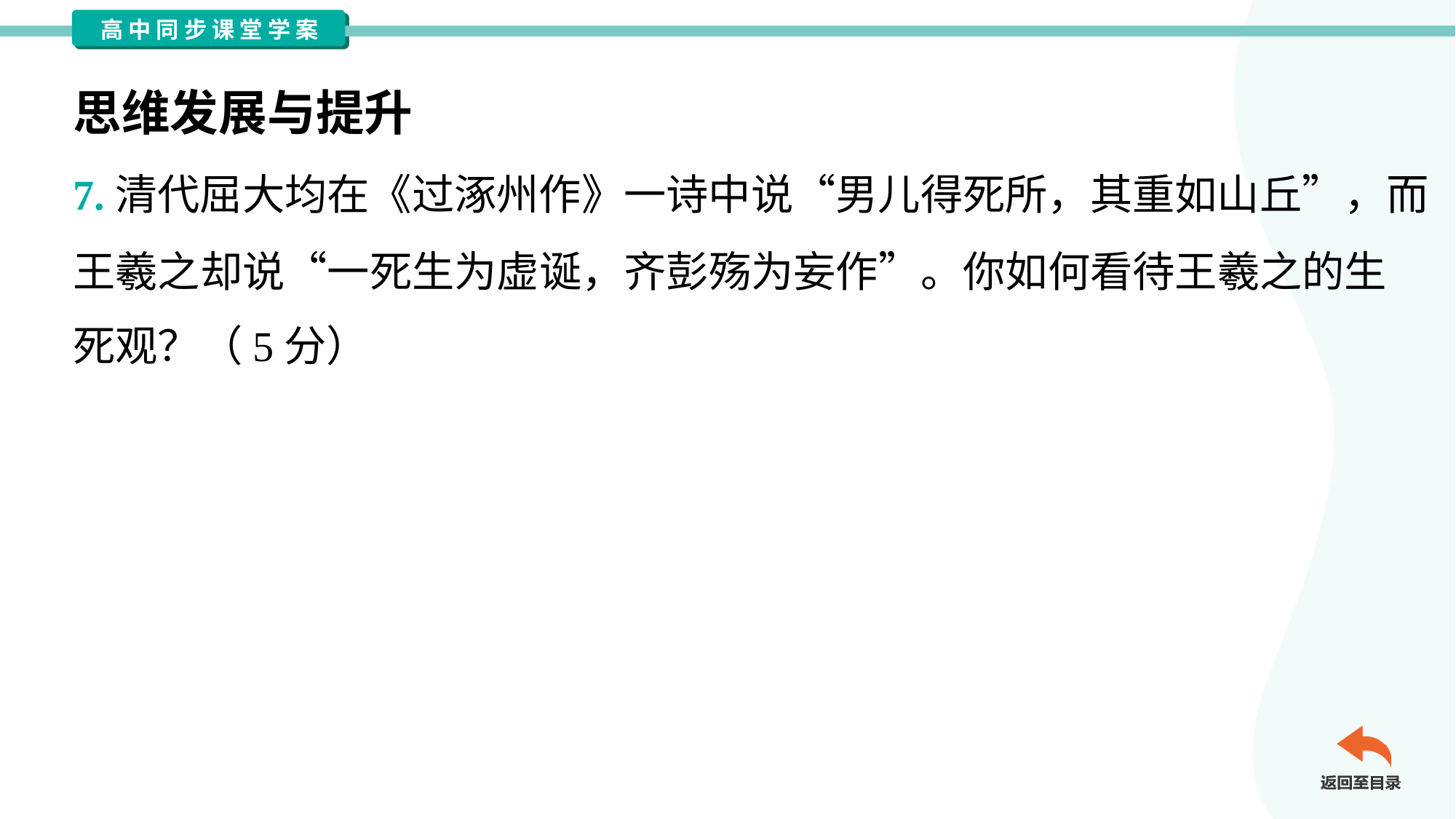

思维发展与提升
7.清代屈大均在《过涿州作》一诗中说“男儿得死所，其重如山丘”，而
王羲之却说“一死生为虚诞，齐彭殇为妄作”。你如何看待王羲之的生
死观？（5分）